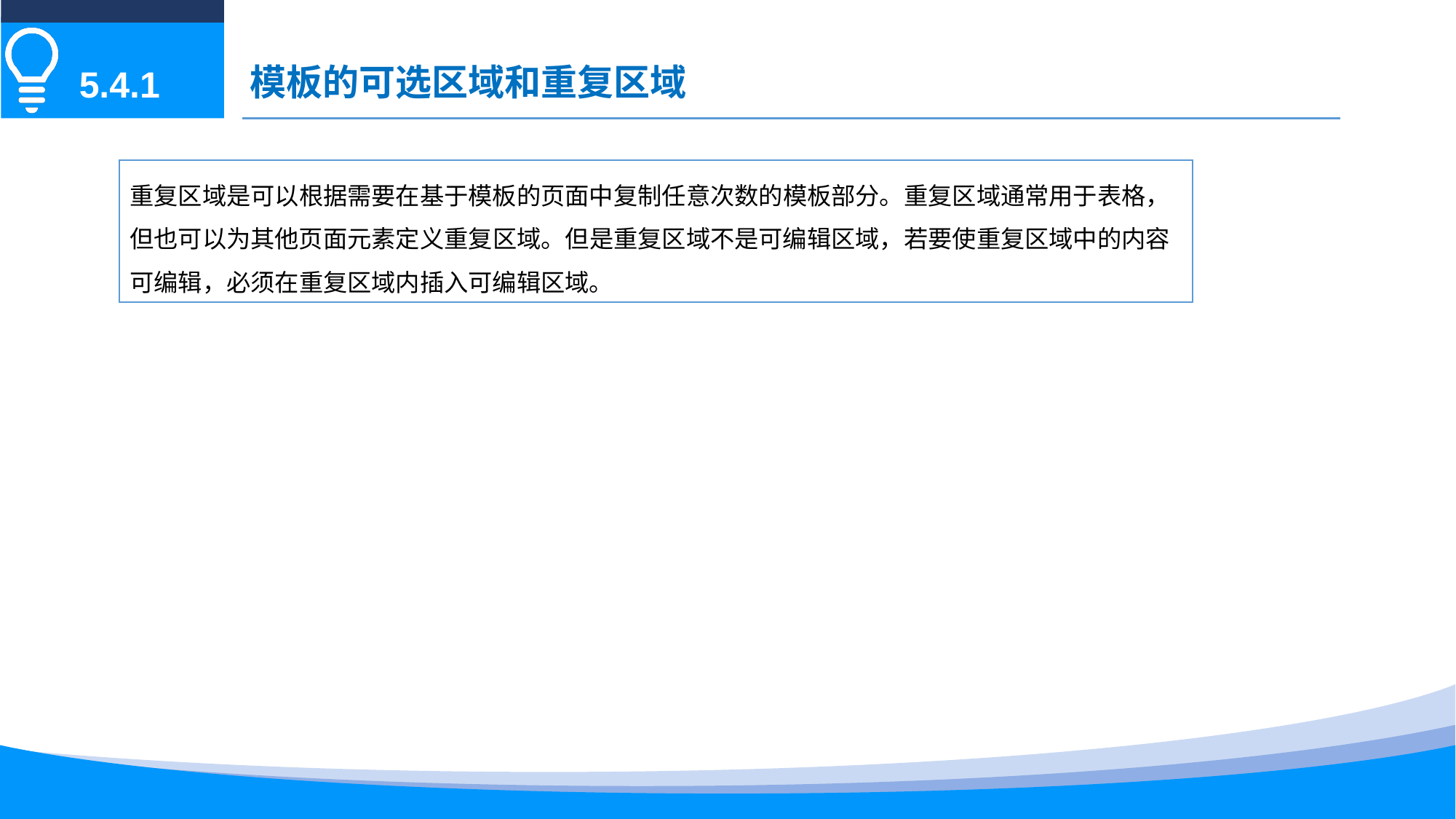

模板的可选区域和重复区域
5.4.1
重复区域是可以根据需要在基于模板的页面中复制任意次数的模板部分。重复区域通常用于表格，但也可以为其他页面元素定义重复区域。但是重复区域不是可编辑区域，若要使重复区域中的内容可编辑，必须在重复区域内插入可编辑区域。